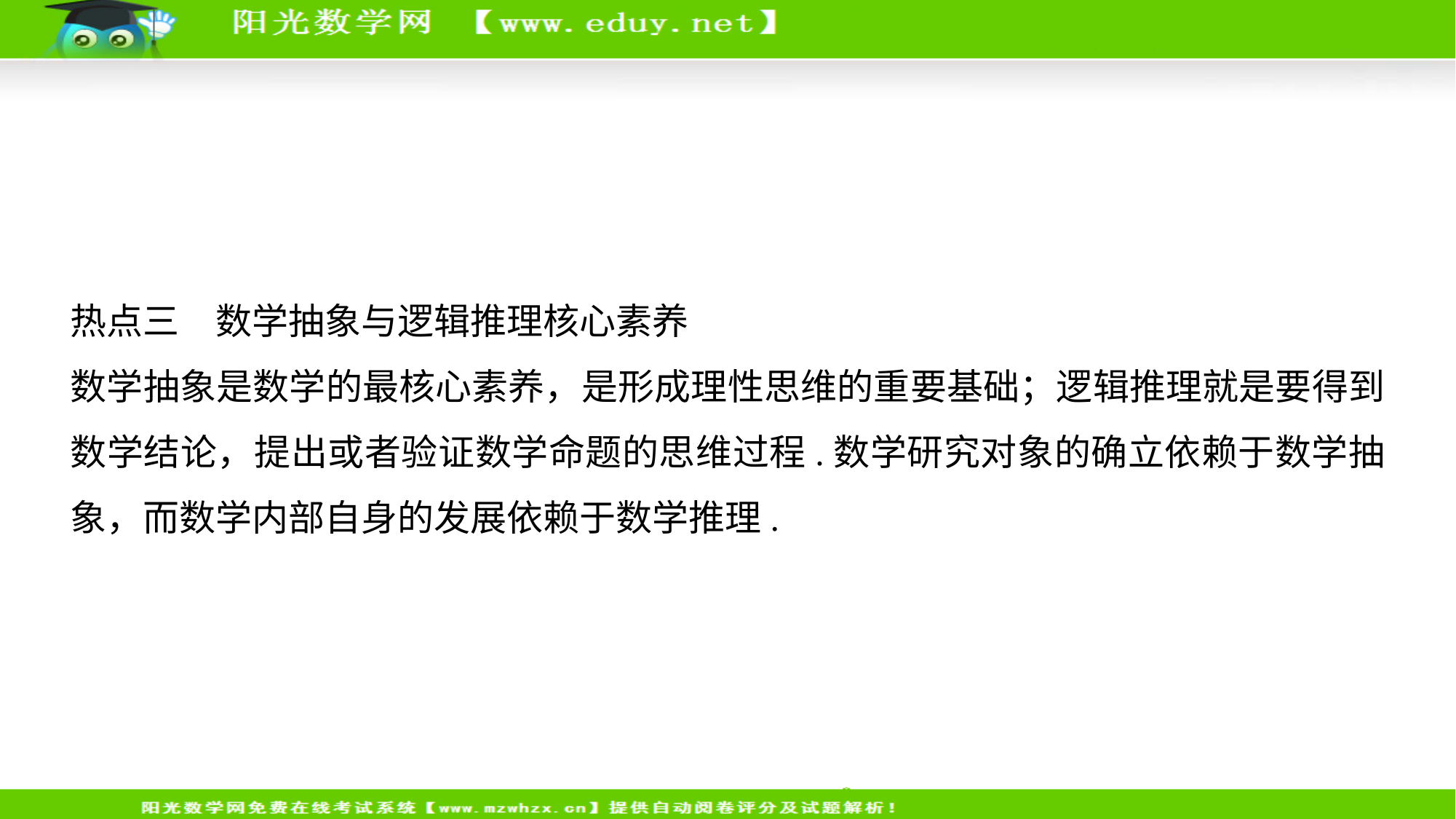

热点三　数学抽象与逻辑推理核心素养
数学抽象是数学的最核心素养，是形成理性思维的重要基础；逻辑推理就是要得到数学结论，提出或者验证数学命题的思维过程.数学研究对象的确立依赖于数学抽象，而数学内部自身的发展依赖于数学推理.